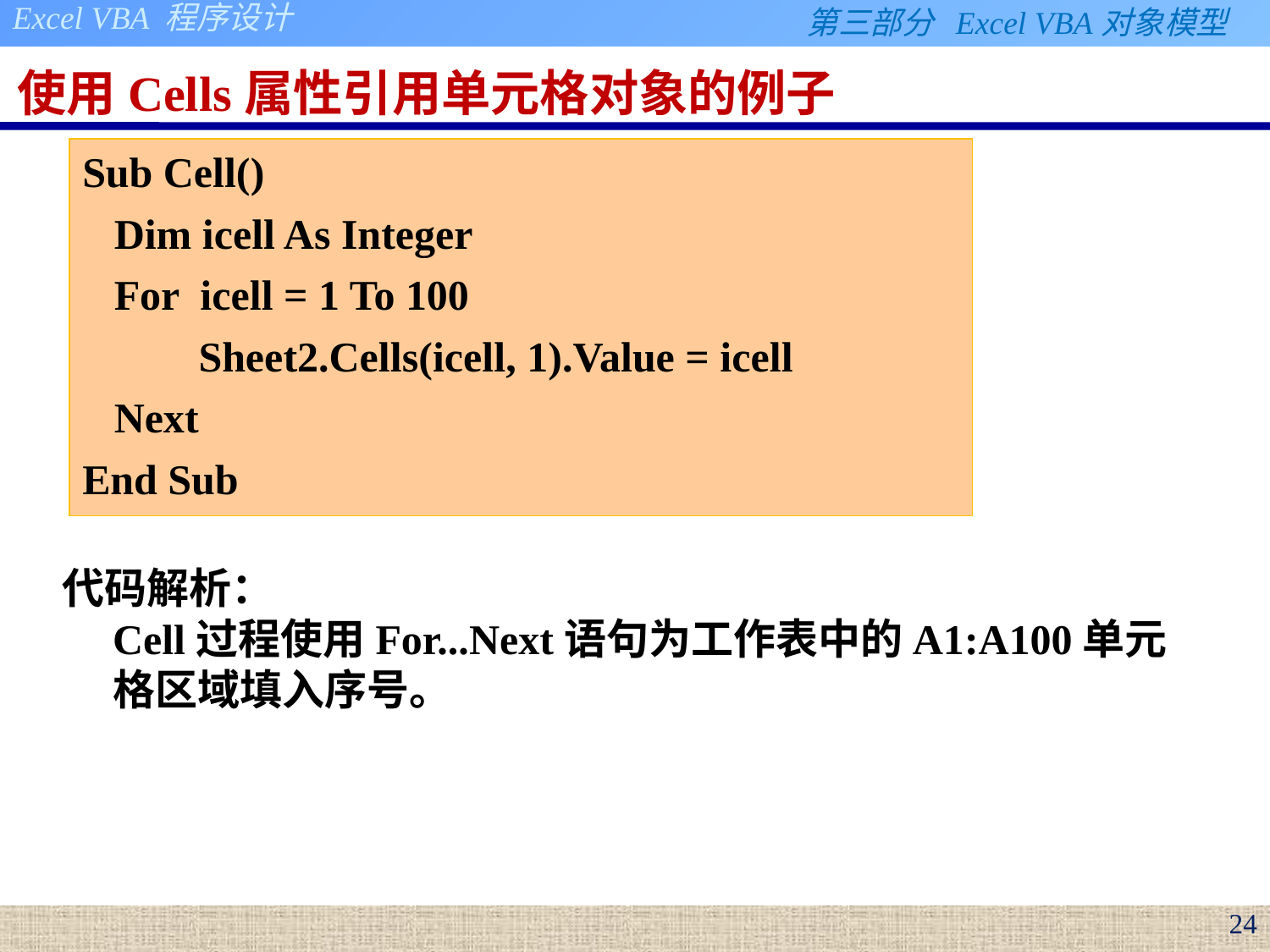

# 使用Cells属性引用单元格对象的例子
Sub Cell()
   Dim icell As Integer
   For  icell = 1 To 100
           Sheet2.Cells(icell, 1).Value = icell
   Next
End Sub

代码解析：
Cell过程使用For...Next语句为工作表中的A1:A100单元格区域填入序号。